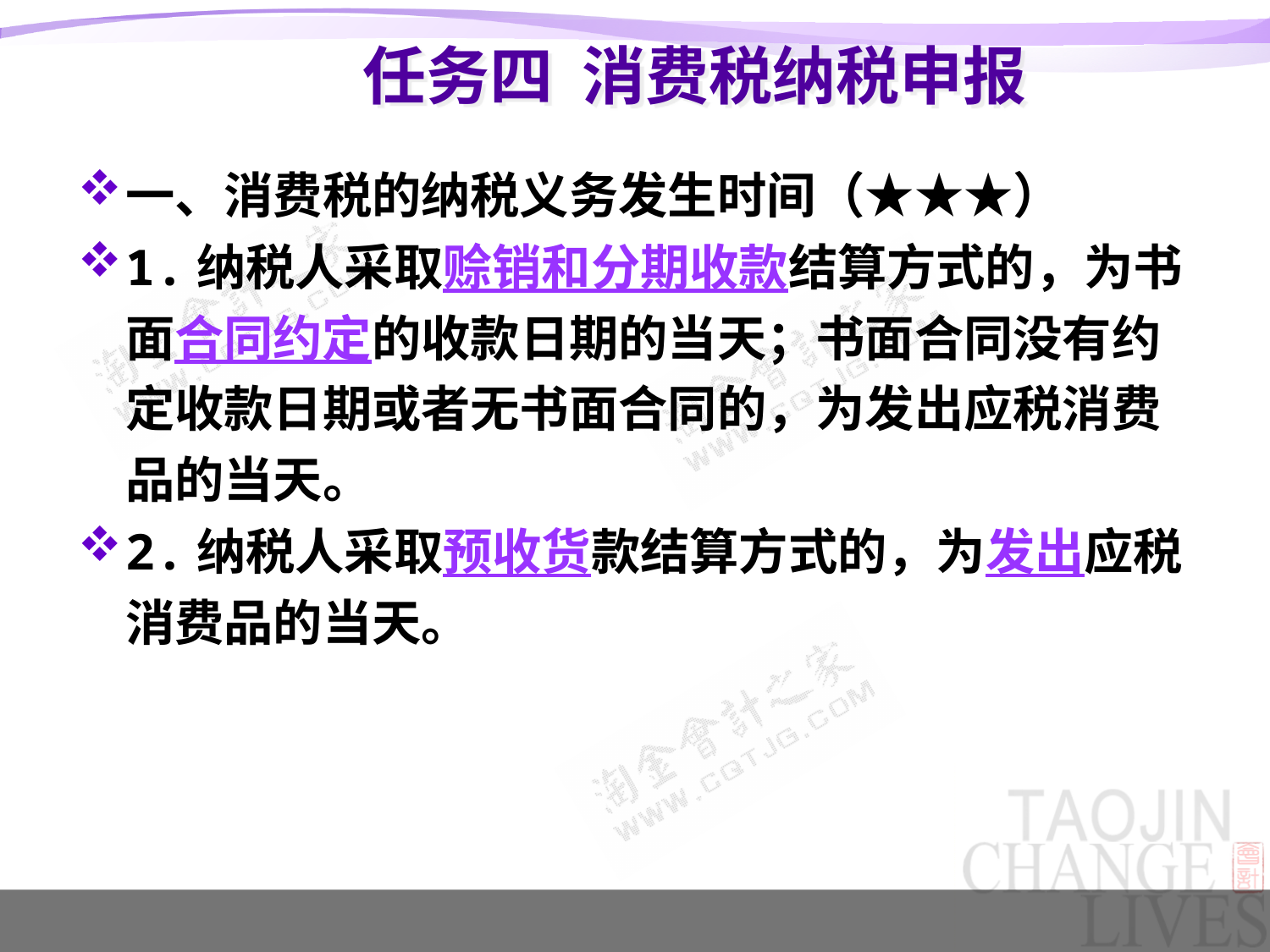

# 任务四  消费税纳税申报
一、消费税的纳税义务发生时间（★★★）
1.纳税人采取赊销和分期收款结算方式的，为书面合同约定的收款日期的当天；书面合同没有约定收款日期或者无书面合同的，为发出应税消费品的当天。
2.纳税人采取预收货款结算方式的，为发出应税消费品的当天。